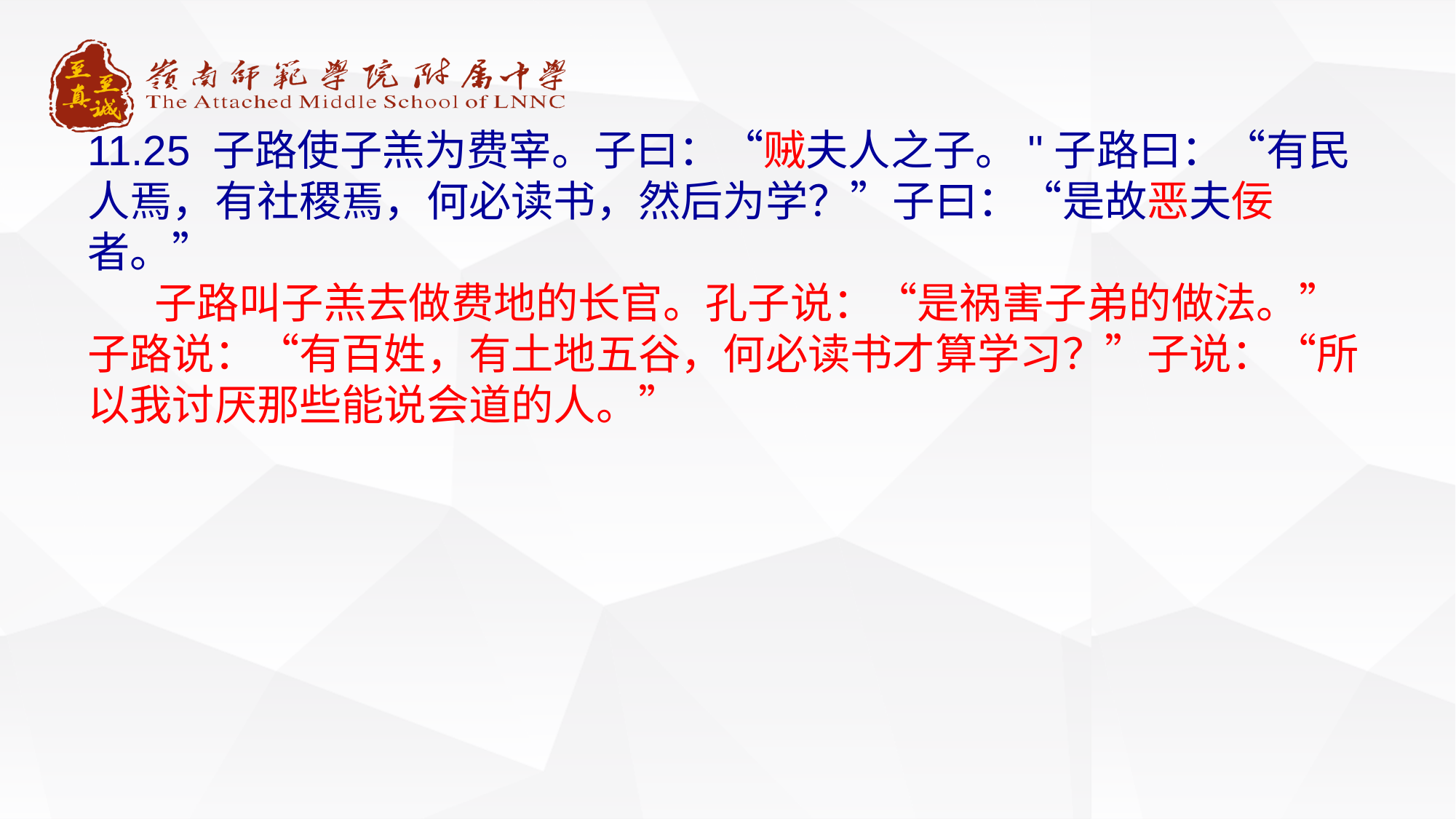

11.25 子路使子羔为费宰。子曰：“贼夫人之子。''子路曰：“有民人焉，有社稷焉，何必读书，然后为学？”子曰：“是故恶夫佞者。”
      子路叫子羔去做费地的长官。孔子说：“是祸害子弟的做法。”子路说：“有百姓，有土地五谷，何必读书才算学习？”子说：“所以我讨厌那些能说会道的人。”